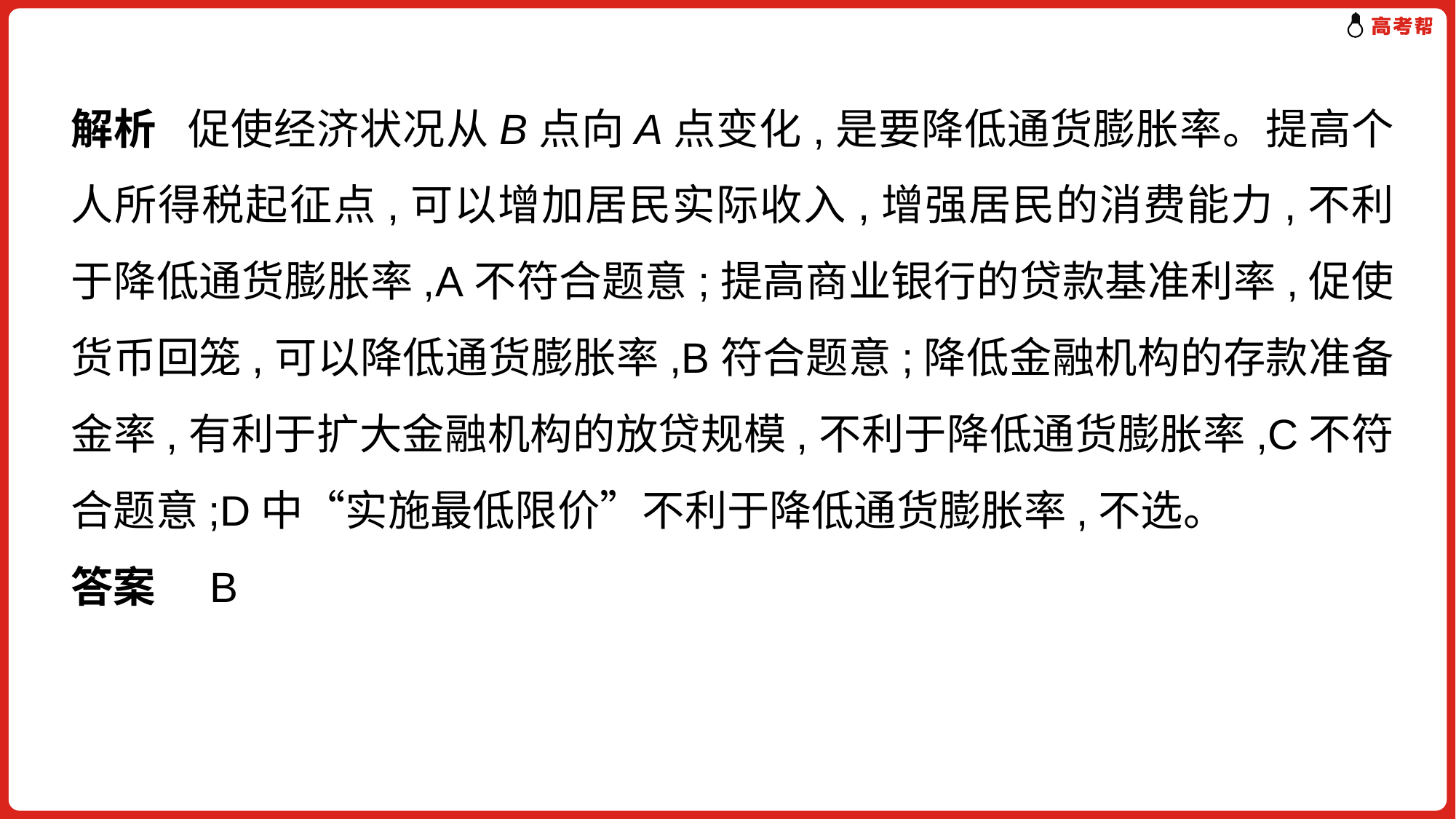

解析   促使经济状况从B点向A点变化,是要降低通货膨胀率。提高个人所得税起征点,可以增加居民实际收入,增强居民的消费能力,不利于降低通货膨胀率,A不符合题意;提高商业银行的贷款基准利率,促使货币回笼,可以降低通货膨胀率,B符合题意;降低金融机构的存款准备金率,有利于扩大金融机构的放贷规模,不利于降低通货膨胀率,C不符合题意;D中“实施最低限价”不利于降低通货膨胀率,不选。
答案	  B